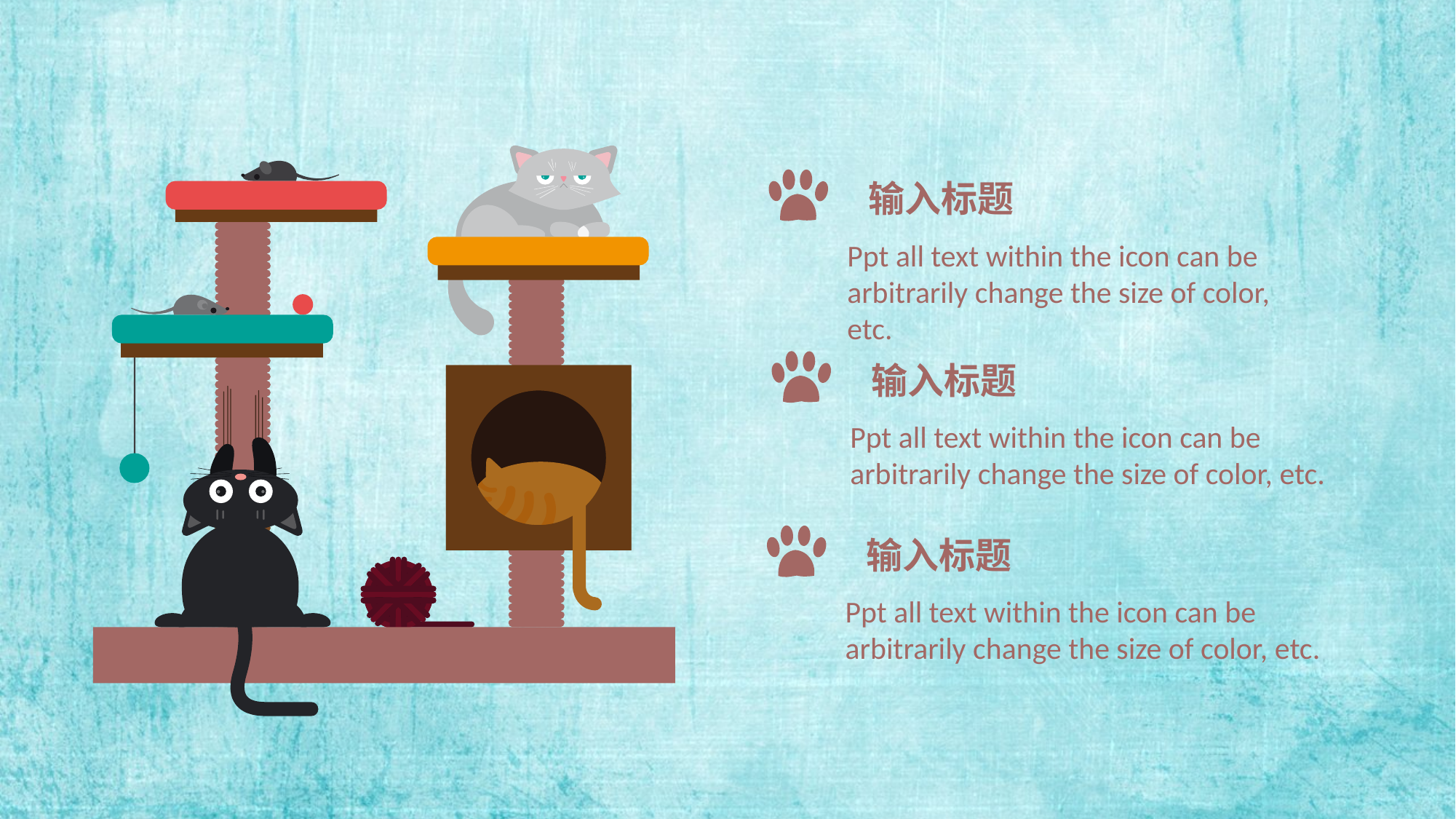

输入标题
Ppt all text within the icon can be arbitrarily change the size of color, etc.

输入标题
Ppt all text within the icon can be arbitrarily change the size of color, etc.

输入标题
Ppt all text within the icon can be arbitrarily change the size of color, etc.